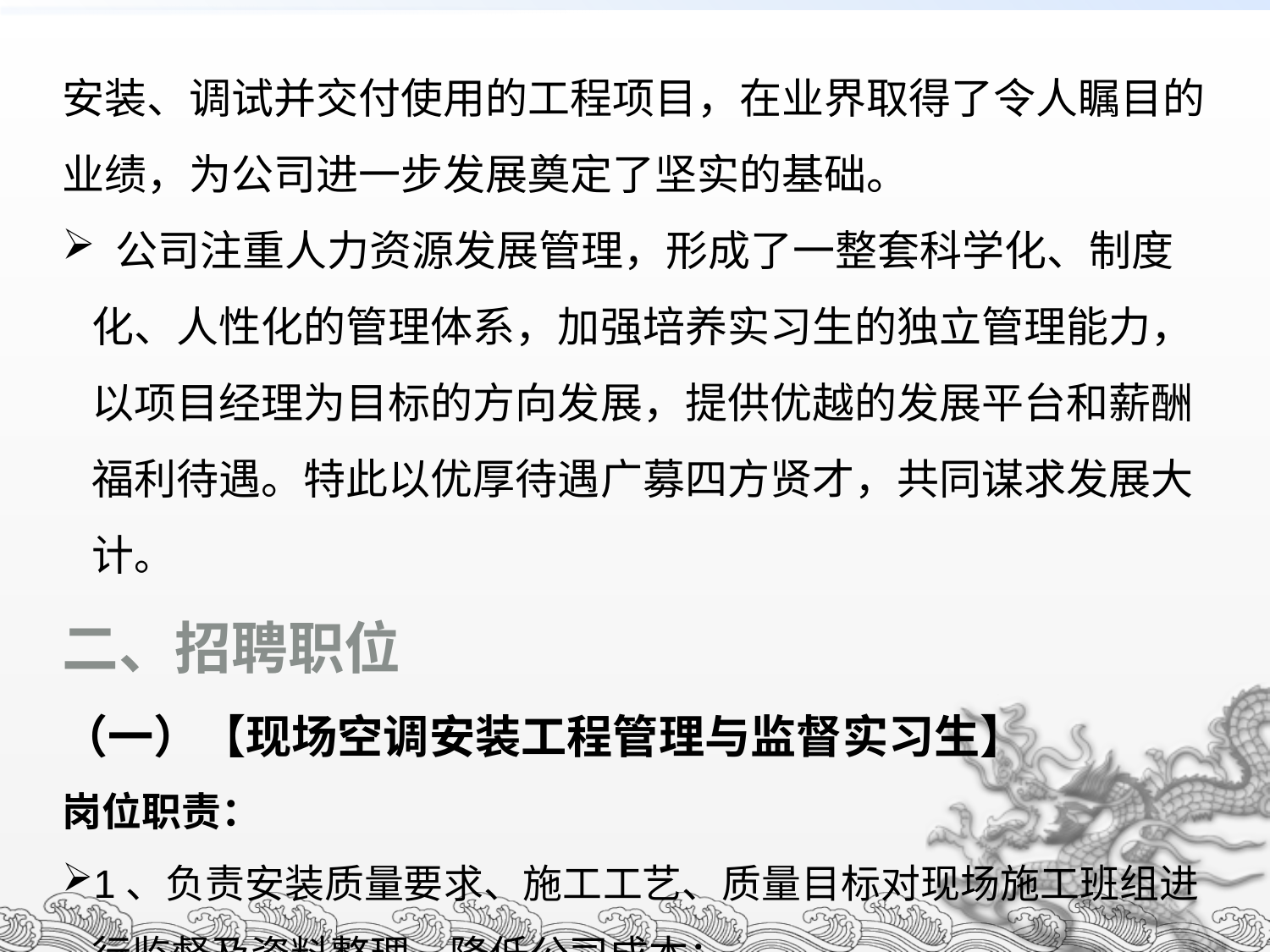

安装、调试并交付使用的工程项目，在业界取得了令人瞩目的业绩，为公司进一步发展奠定了坚实的基础。
 公司注重人力资源发展管理，形成了一整套科学化、制度化、人性化的管理体系，加强培养实习生的独立管理能力，以项目经理为目标的方向发展，提供优越的发展平台和薪酬福利待遇。特此以优厚待遇广募四方贤才，共同谋求发展大计。
二、招聘职位
（一）【现场空调安装工程管理与监督实习生】
岗位职责：
1、负责安装质量要求、施工工艺、质量目标对现场施工班组进行监督及资料整理，降低公司成本；